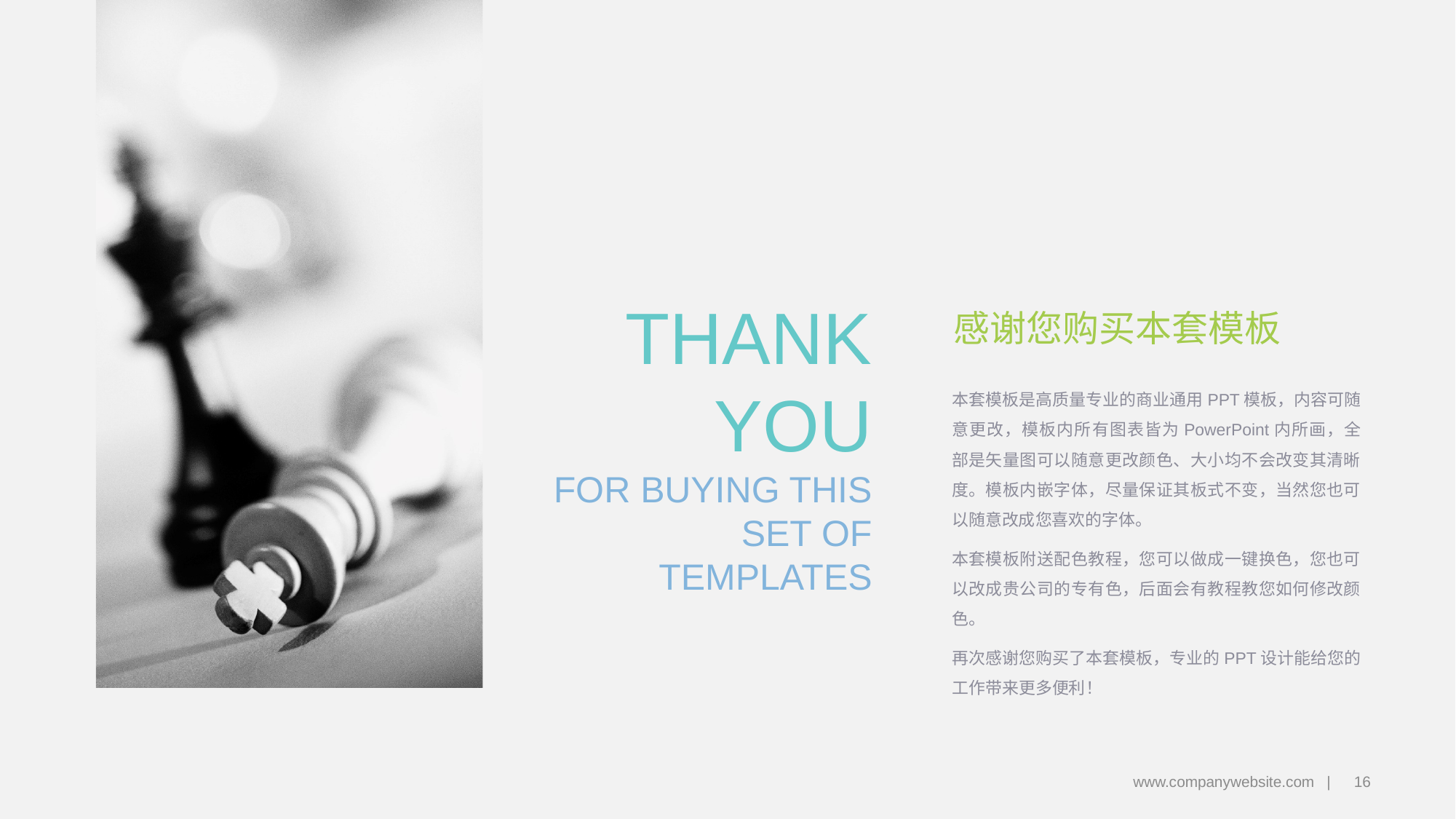

THANK YOU
FOR BUYING THIS SET OF TEMPLATES
感谢您购买本套模板
本套模板是高质量专业的商业通用PPT模板，内容可随意更改，模板内所有图表皆为PowerPoint内所画，全部是矢量图可以随意更改颜色、大小均不会改变其清晰度。模板内嵌字体，尽量保证其板式不变，当然您也可以随意改成您喜欢的字体。
本套模板附送配色教程，您可以做成一键换色，您也可以改成贵公司的专有色，后面会有教程教您如何修改颜色。
再次感谢您购买了本套模板，专业的PPT设计能给您的工作带来更多便利！
16